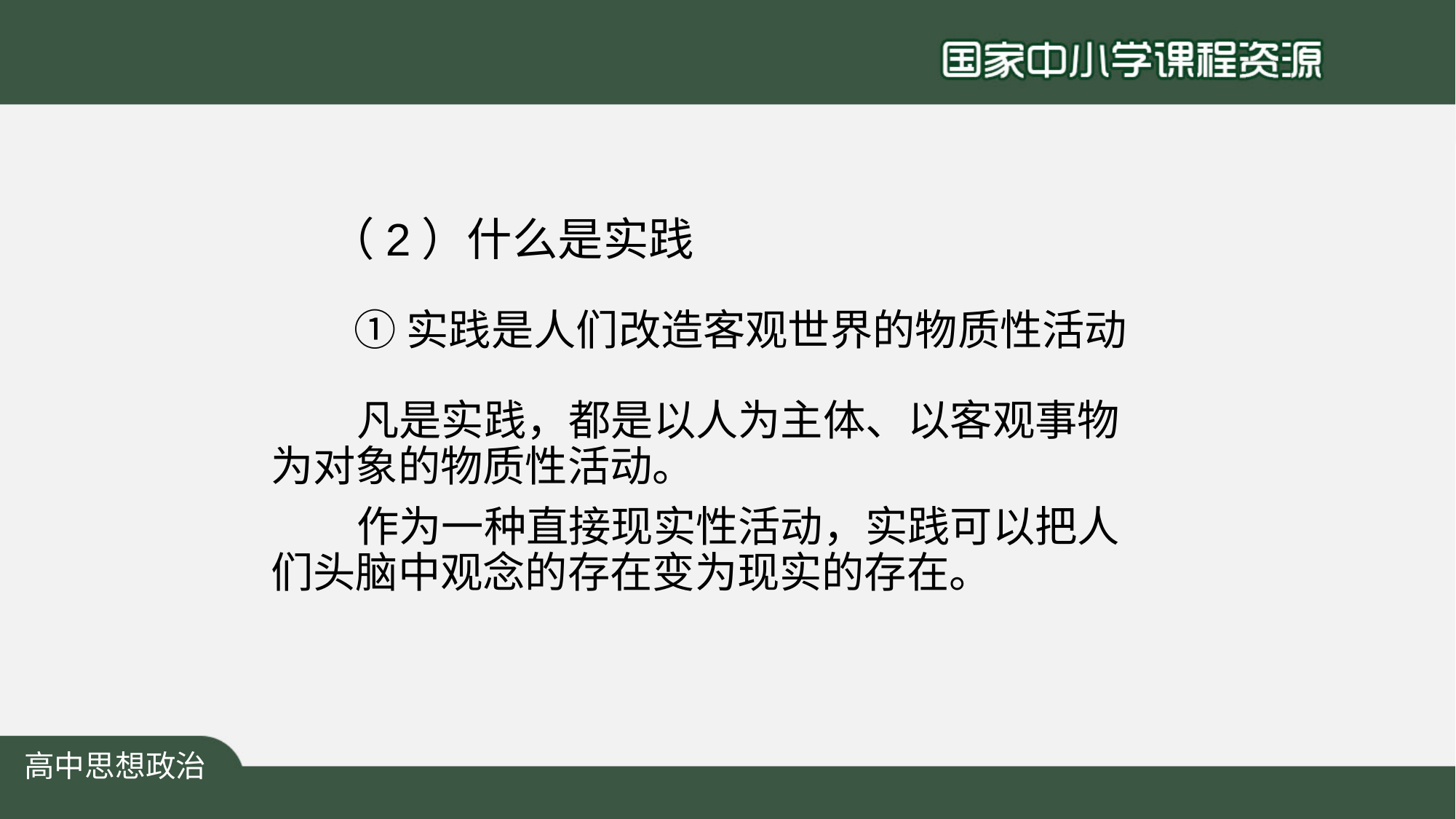

（2）什么是实践
# ①实践是人们改造客观世界的物质性活动
        凡是实践，都是以人为主体、以客观事物为对象的物质性活动。
        作为一种直接现实性活动，实践可以把人们头脑中观念的存在变为现实的存在。